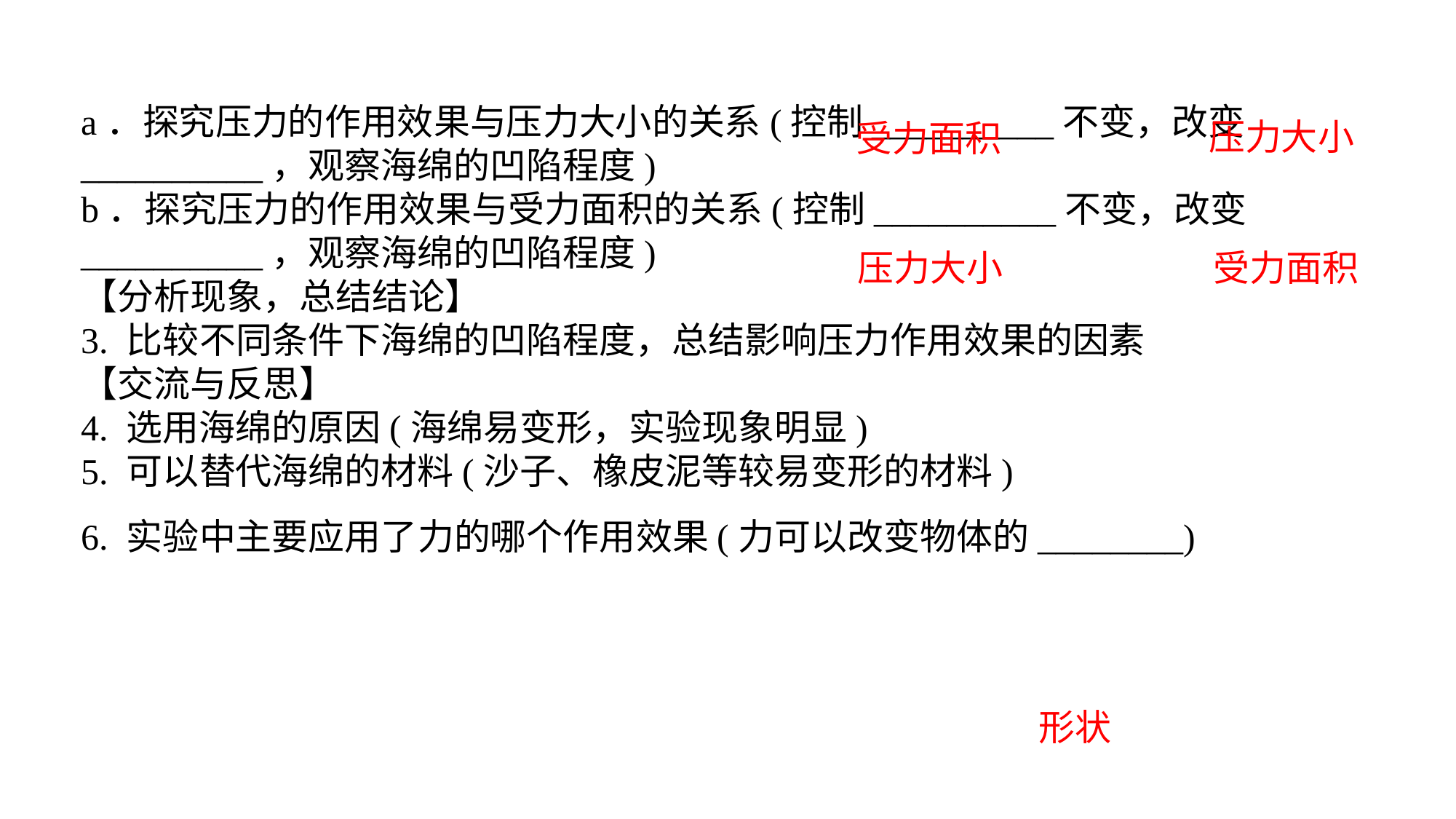

a．探究压力的作用效果与压力大小的关系(控制__________不变，改变__________，观察海绵的凹陷程度)b．探究压力的作用效果与受力面积的关系(控制__________不变，改变__________，观察海绵的凹陷程度)【分析现象，总结结论】3. 比较不同条件下海绵的凹陷程度，总结影响压力作用效果的因素【交流与反思】4. 选用海绵的原因(海绵易变形，实验现象明显)5. 可以替代海绵的材料(沙子、橡皮泥等较易变形的材料)6. 实验中主要应用了力的哪个作用效果(力可以改变物体的________)
压力大小
受力面积
压力大小
受力面积
形状